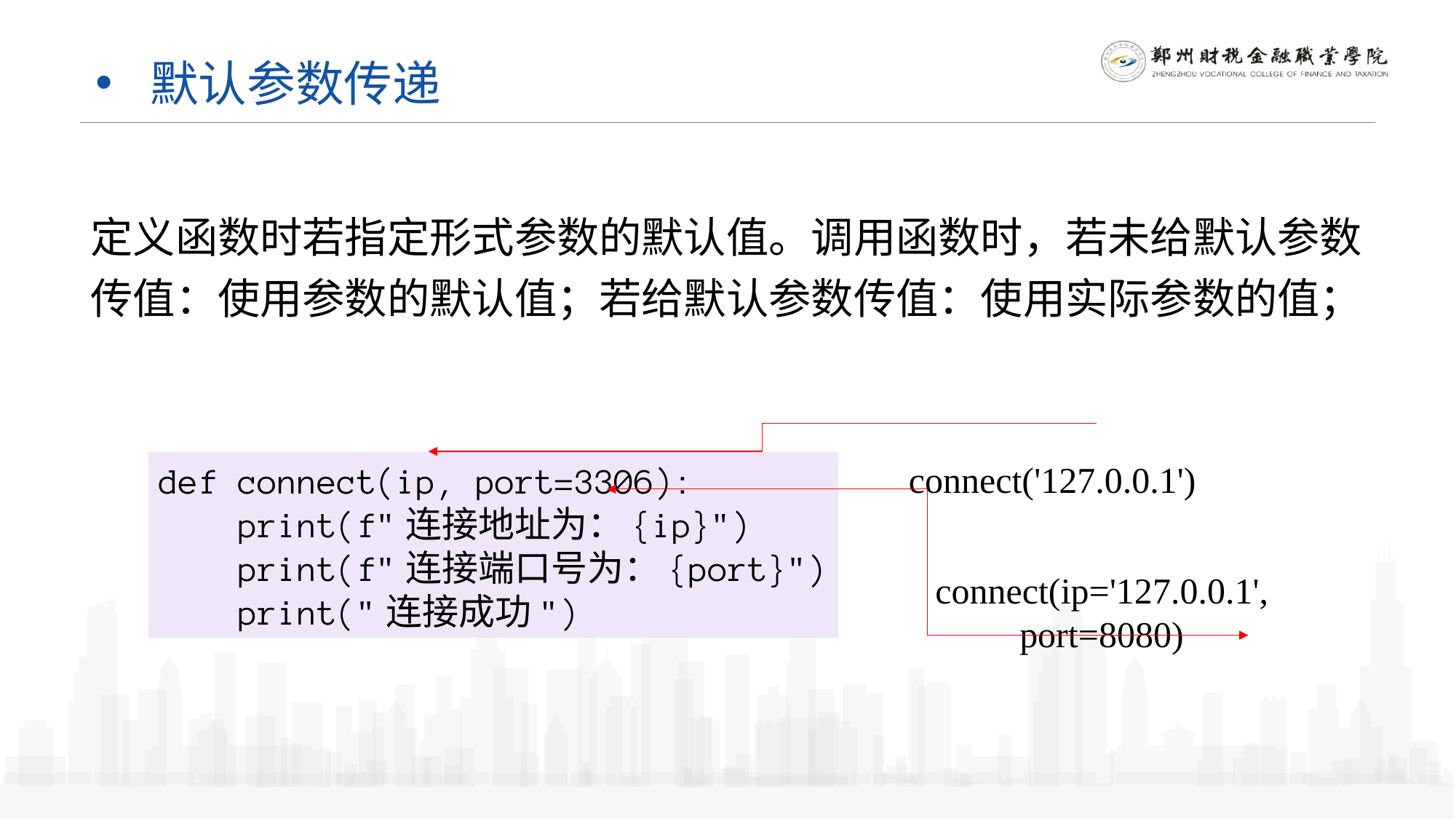

默认参数传递
定义函数时若指定形式参数的默认值。调用函数时，若未给默认参数传值：使用参数的默认值；若给默认参数传值：使用实际参数的值；
connect('127.0.0.1')
def connect(ip, port=3306):
    print(f"连接地址为：{ip}")
    print(f"连接端口号为：{port}")
    print("连接成功")
connect(ip='127.0.0.1', port=8080)